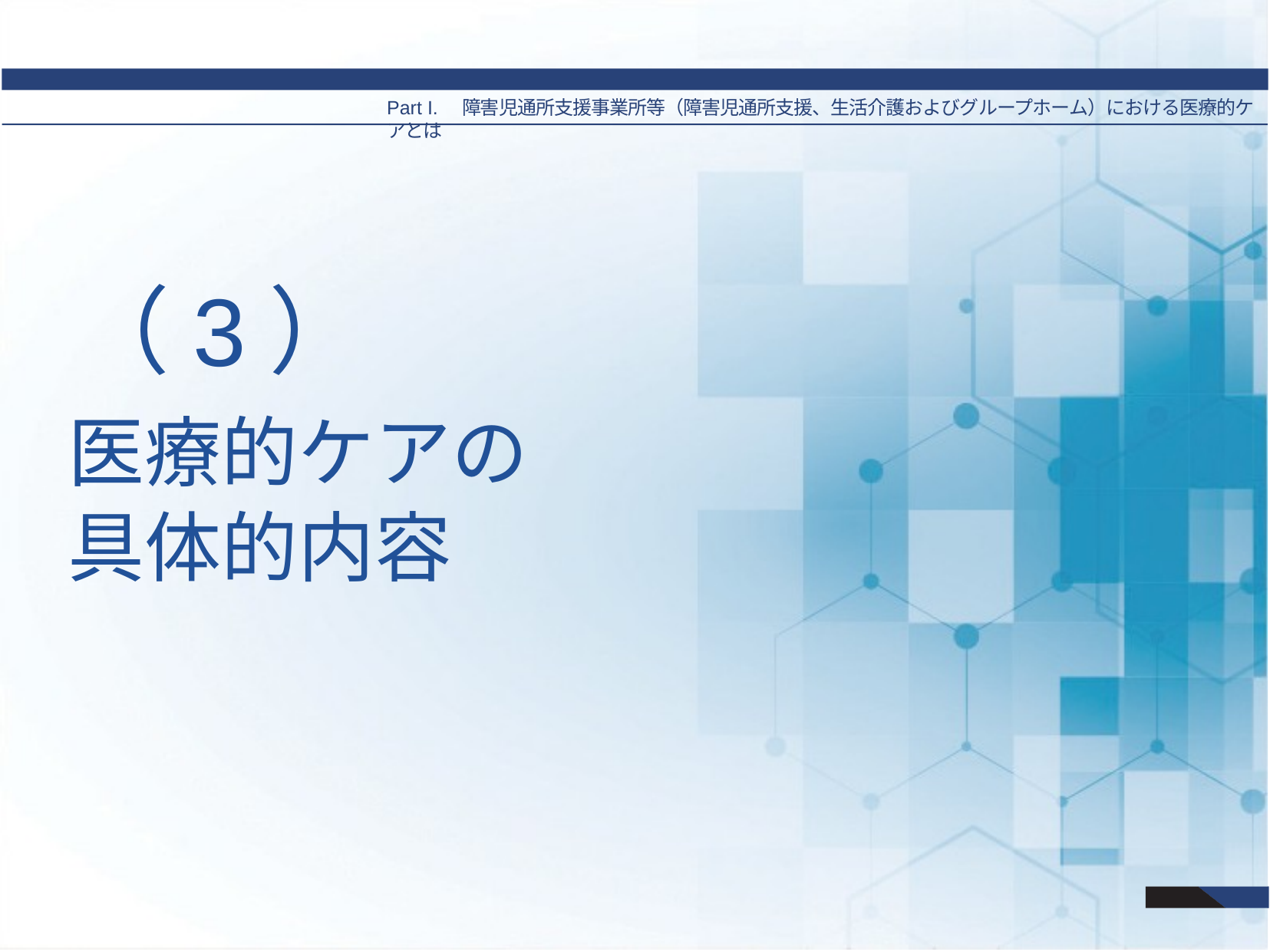

Part I.　障害児通所支援事業所等（障害児通所支援、生活介護およびグループホーム）における医療的ケアとは

# （3）
医療的ケアの
具体的内容
9